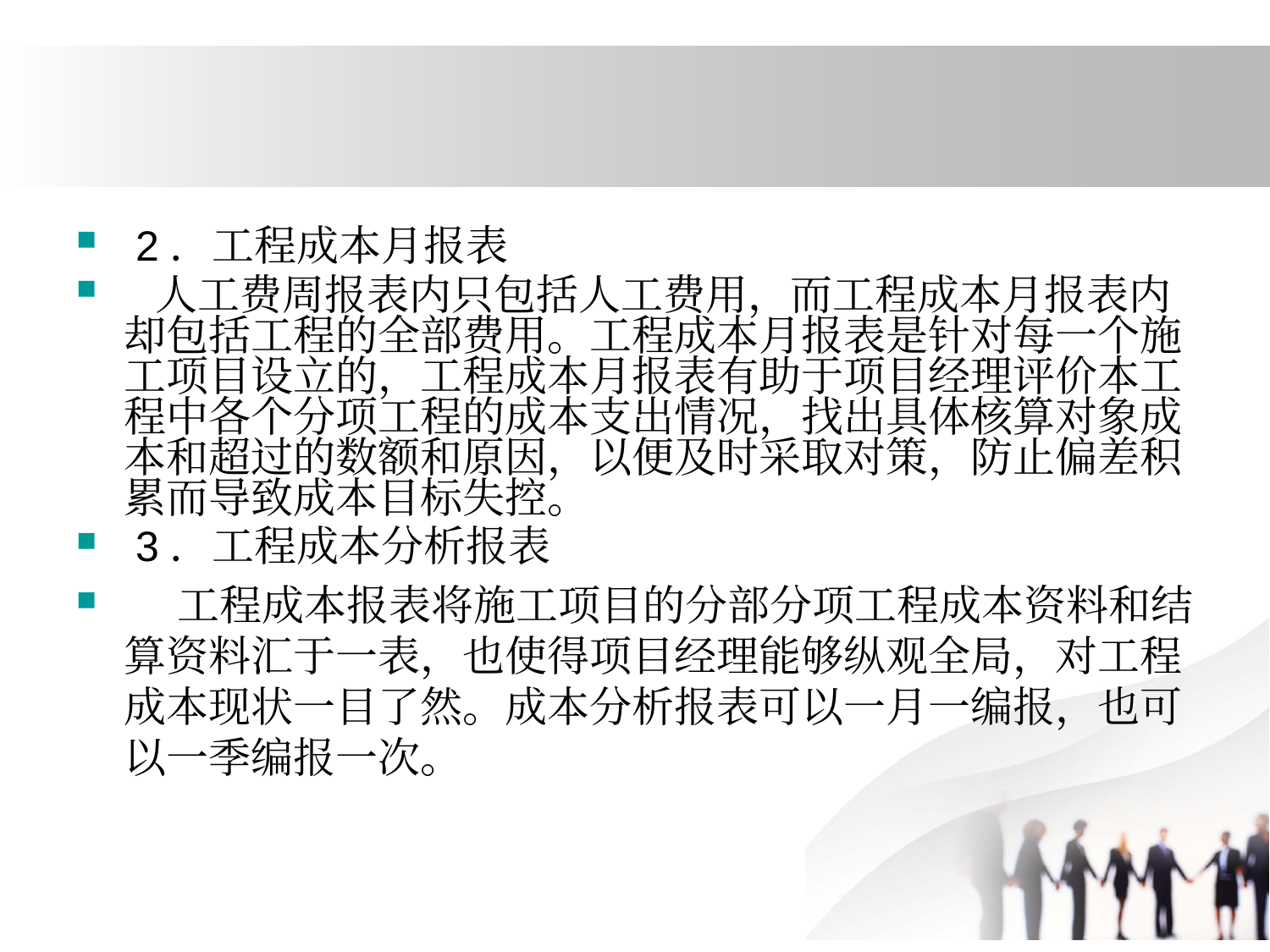

#
 2．工程成本月报表
  人工费周报表内只包括人工费用，而工程成本月报表内却包括工程的全部费用。工程成本月报表是针对每一个施工项目设立的，工程成本月报表有助于项目经理评价本工程中各个分项工程的成本支出情况，找出具体核算对象成本和超过的数额和原因，以便及时采取对策，防止偏差积累而导致成本目标失控。
 3．工程成本分析报表
    工程成本报表将施工项目的分部分项工程成本资料和结算资料汇于一表，也使得项目经理能够纵观全局，对工程成本现状一目了然。成本分析报表可以一月一编报，也可以一季编报一次。